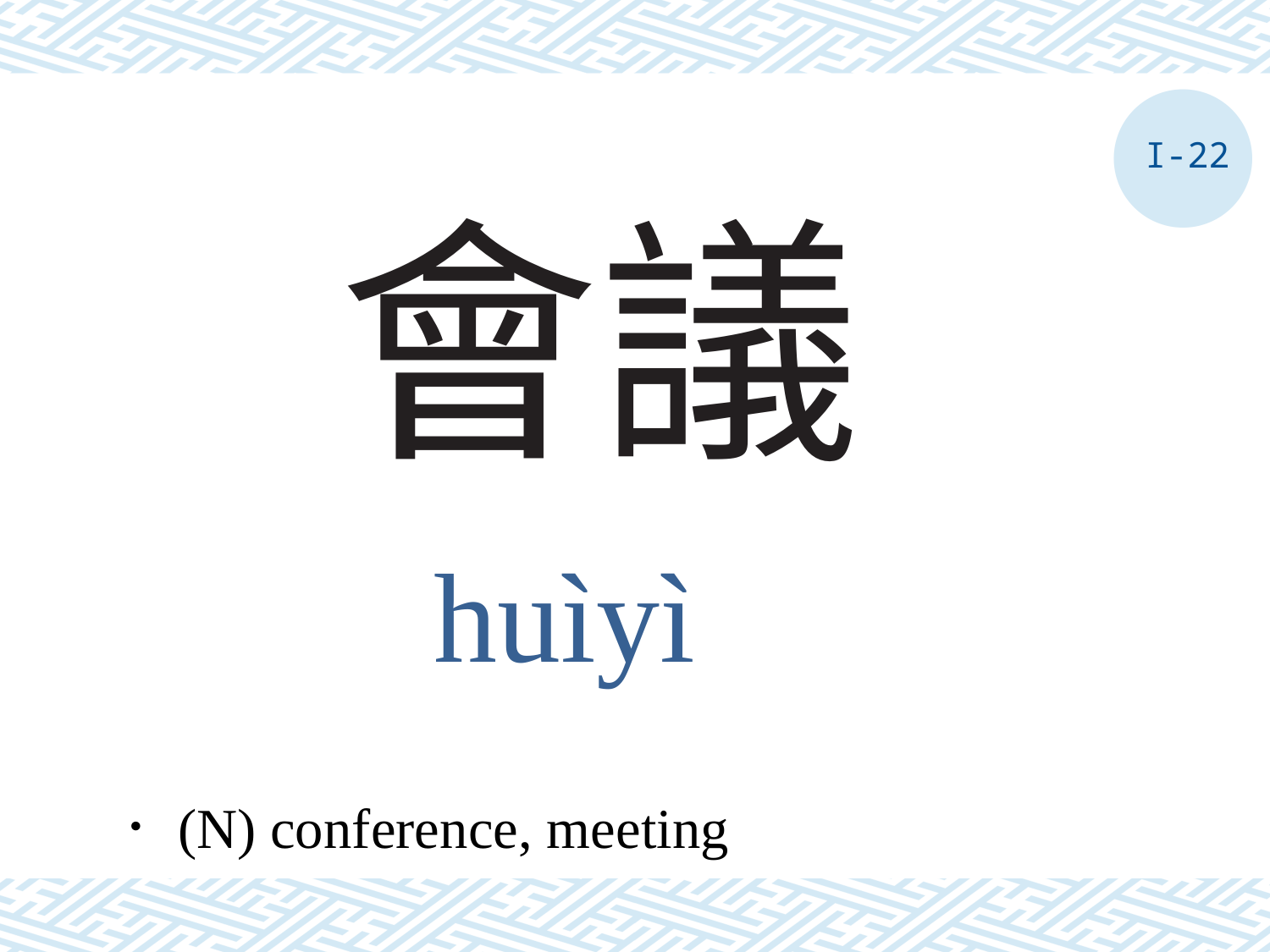

I-22

# 會議
huìyì
．(N) conference, meeting